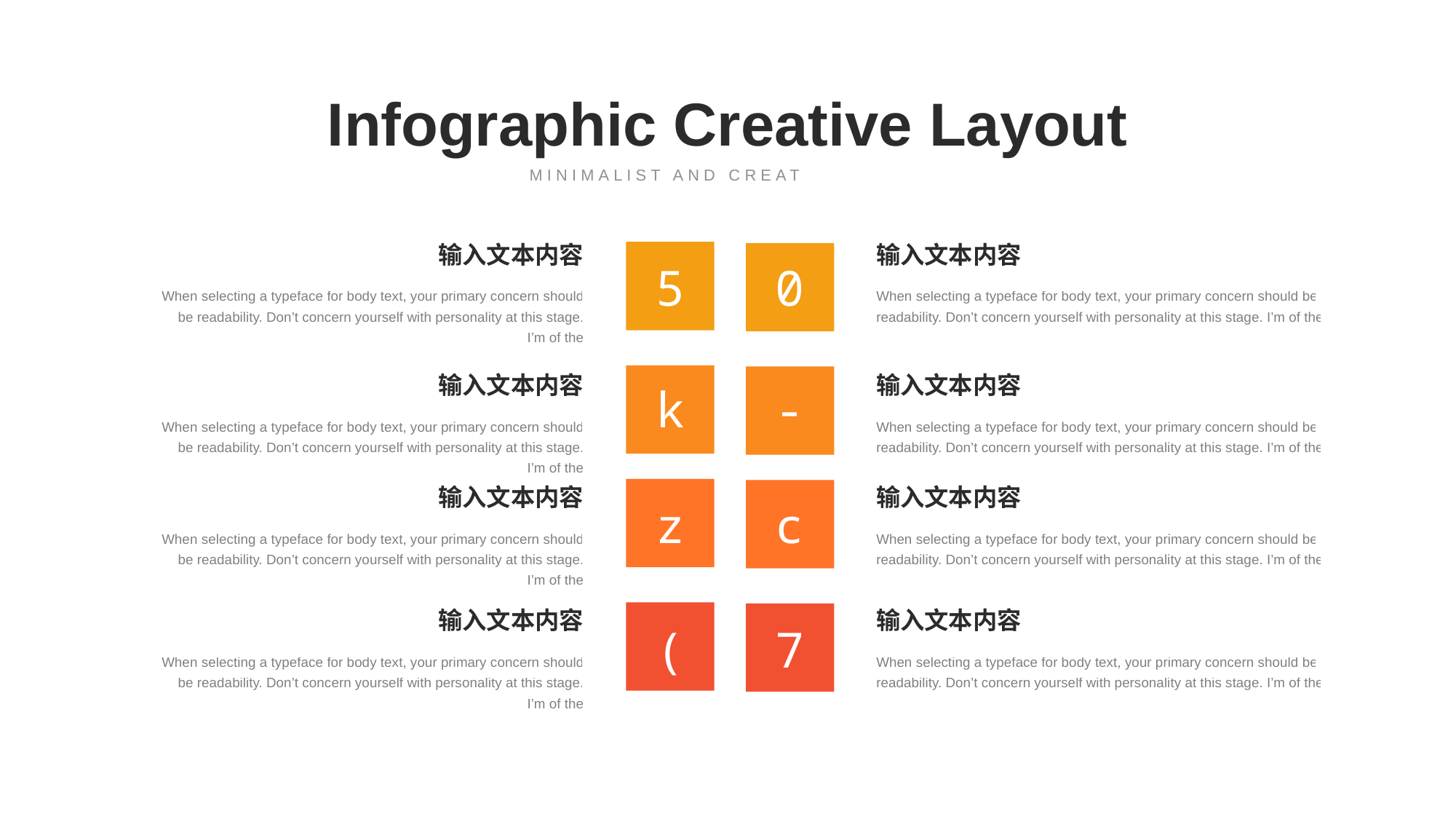

Infographic Creative Layout
MINIMALIST AND CREATIVE THEME
输入文本内容
When selecting a typeface for body text, your primary concern should be readability. Don’t concern yourself with personality at this stage. I’m of the
输入文本内容
When selecting a typeface for body text, your primary concern should be readability. Don’t concern yourself with personality at this stage. I’m of the
输入文本内容
When selecting a typeface for body text, your primary concern should be readability. Don’t concern yourself with personality at this stage. I’m of the
输入文本内容
When selecting a typeface for body text, your primary concern should be readability. Don’t concern yourself with personality at this stage. I’m of the
输入文本内容
When selecting a typeface for body text, your primary concern should be readability. Don’t concern yourself with personality at this stage. I’m of the
输入文本内容
When selecting a typeface for body text, your primary concern should be readability. Don’t concern yourself with personality at this stage. I’m of the
输入文本内容
When selecting a typeface for body text, your primary concern should be readability. Don’t concern yourself with personality at this stage. I’m of the
输入文本内容
When selecting a typeface for body text, your primary concern should be readability. Don’t concern yourself with personality at this stage. I’m of the

5
0

k
-

z
c

(
7